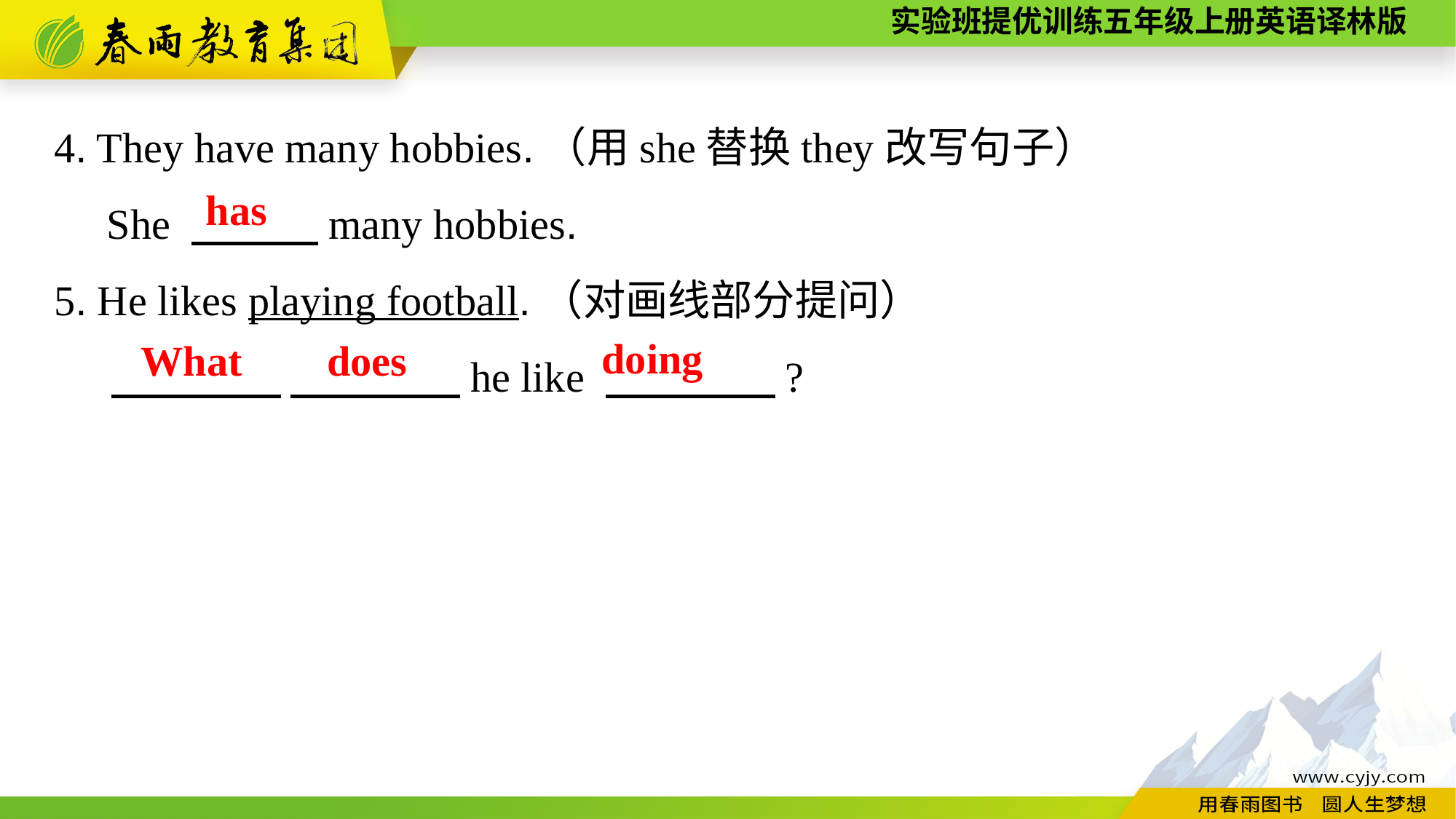

4. They have many hobbies.（用she替换they改写句子）
     She 　　　many hobbies.
5. He likes playing football.（对画线部分提问）
     　　　　 　　　　he like 　　　　?
has
doing
What        does